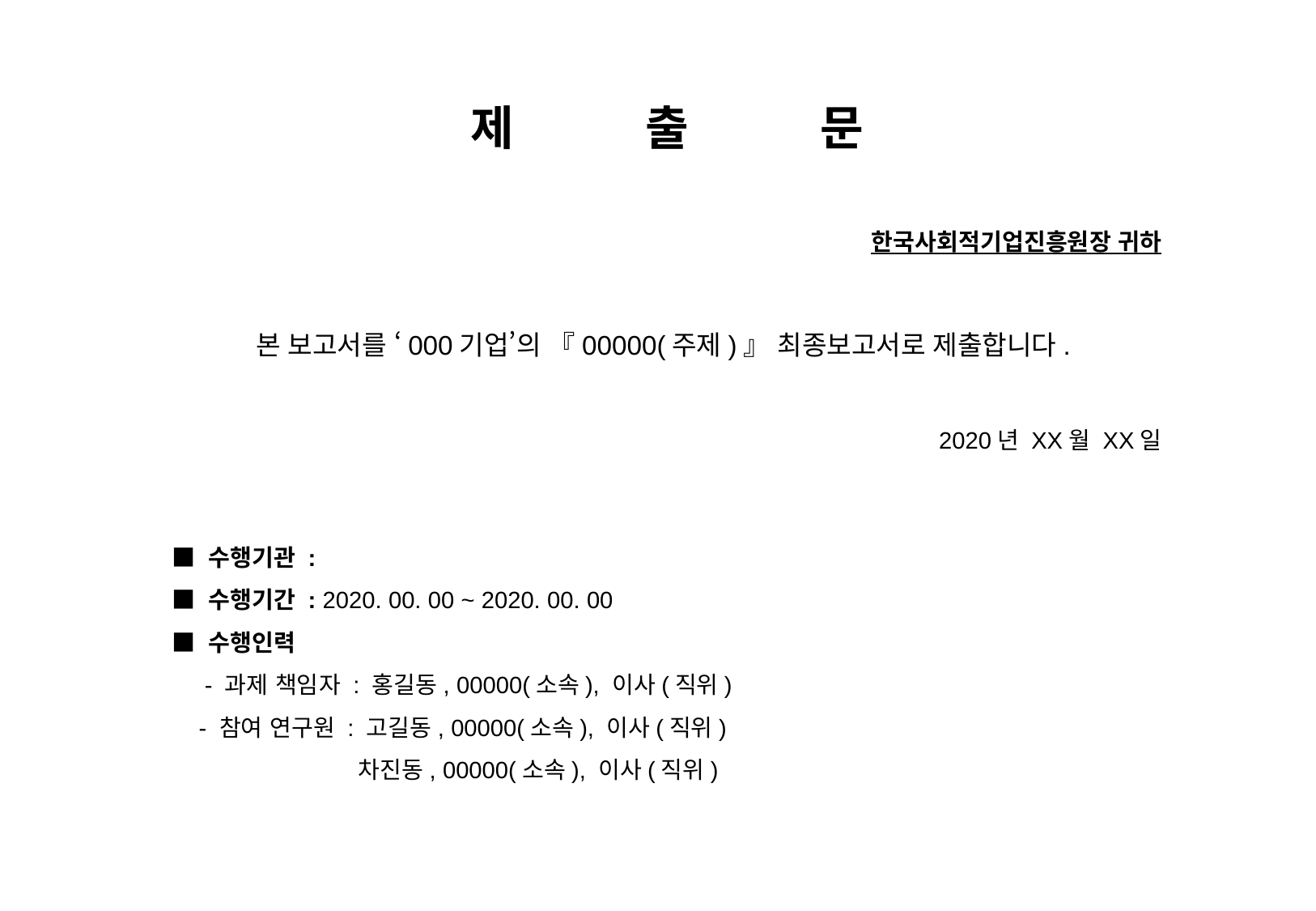

제          출          문

한국사회적기업진흥원장 귀하

본 보고서를 ‘000기업’의 『00000(주제)』 최종보고서로 제출합니다.

2020년 XX월 XX일

■ 수행기관 :
■ 수행기간 : 2020. 00. 00 ~ 2020. 00. 00
■ 수행인력
    - 과제 책임자 : 홍길동, 00000(소속), 이사(직위)
    - 참여 연구원 : 고길동, 00000(소속), 이사(직위)
                           차진동, 00000(소속), 이사(직위)